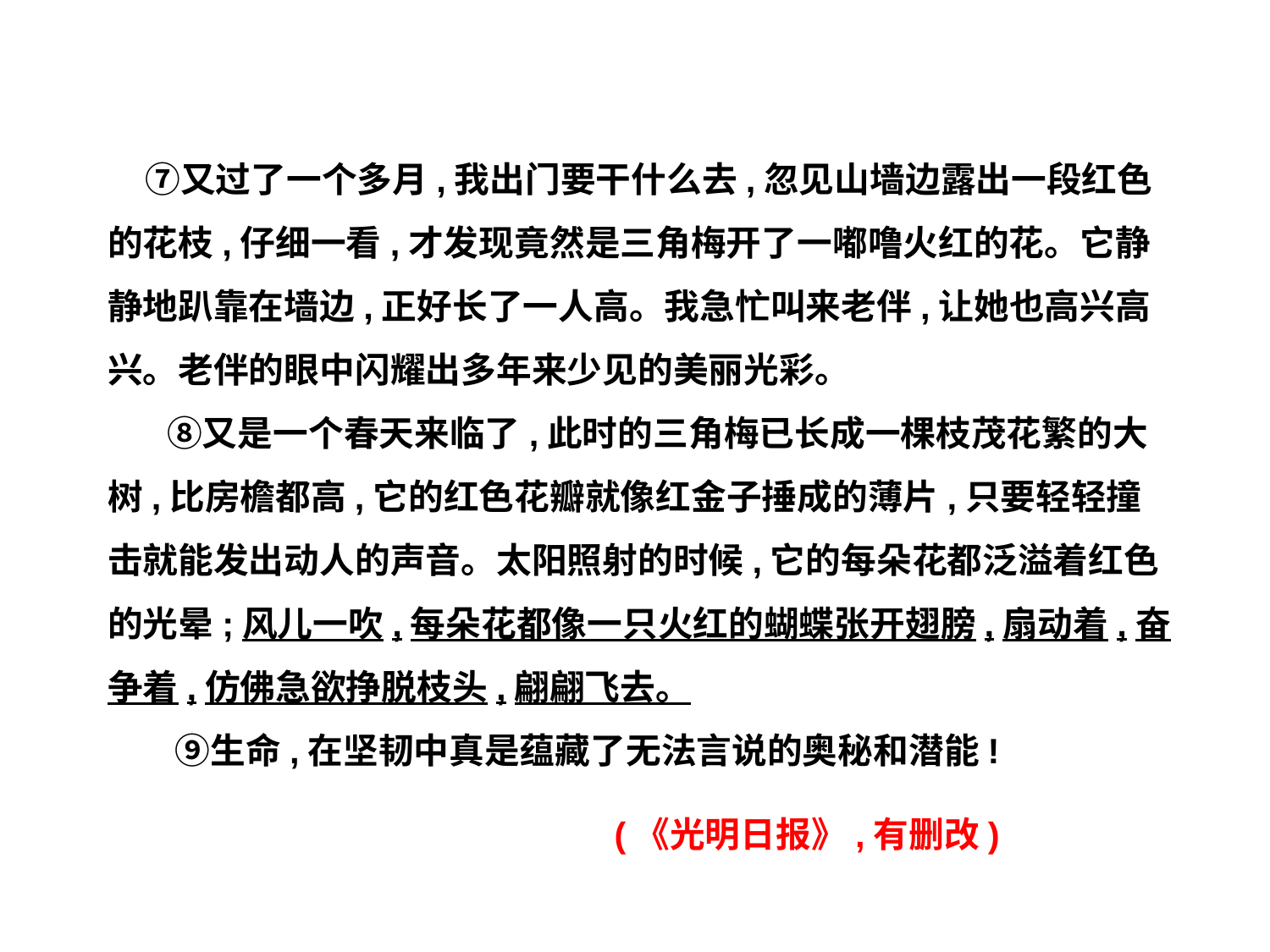

⑦又过了一个多月,我出门要干什么去,忽见山墙边露出一段红色的花枝,仔细一看,才发现竟然是三角梅开了一嘟噜火红的花。它静静地趴靠在墙边,正好长了一人高。我急忙叫来老伴,让她也高兴高兴。老伴的眼中闪耀出多年来少见的美丽光彩。
　   ⑧又是一个春天来临了,此时的三角梅已长成一棵枝茂花繁的大树,比房檐都高,它的红色花瓣就像红金子捶成的薄片,只要轻轻撞击就能发出动人的声音。太阳照射的时候,它的每朵花都泛溢着红色的光晕;风儿一吹,每朵花都像一只火红的蝴蝶张开翅膀,扇动着,奋争着,仿佛急欲挣脱枝头,翩翩飞去。
　    ⑨生命,在坚韧中真是蕴藏了无法言说的奥秘和潜能!
(《光明日报》,有删改)